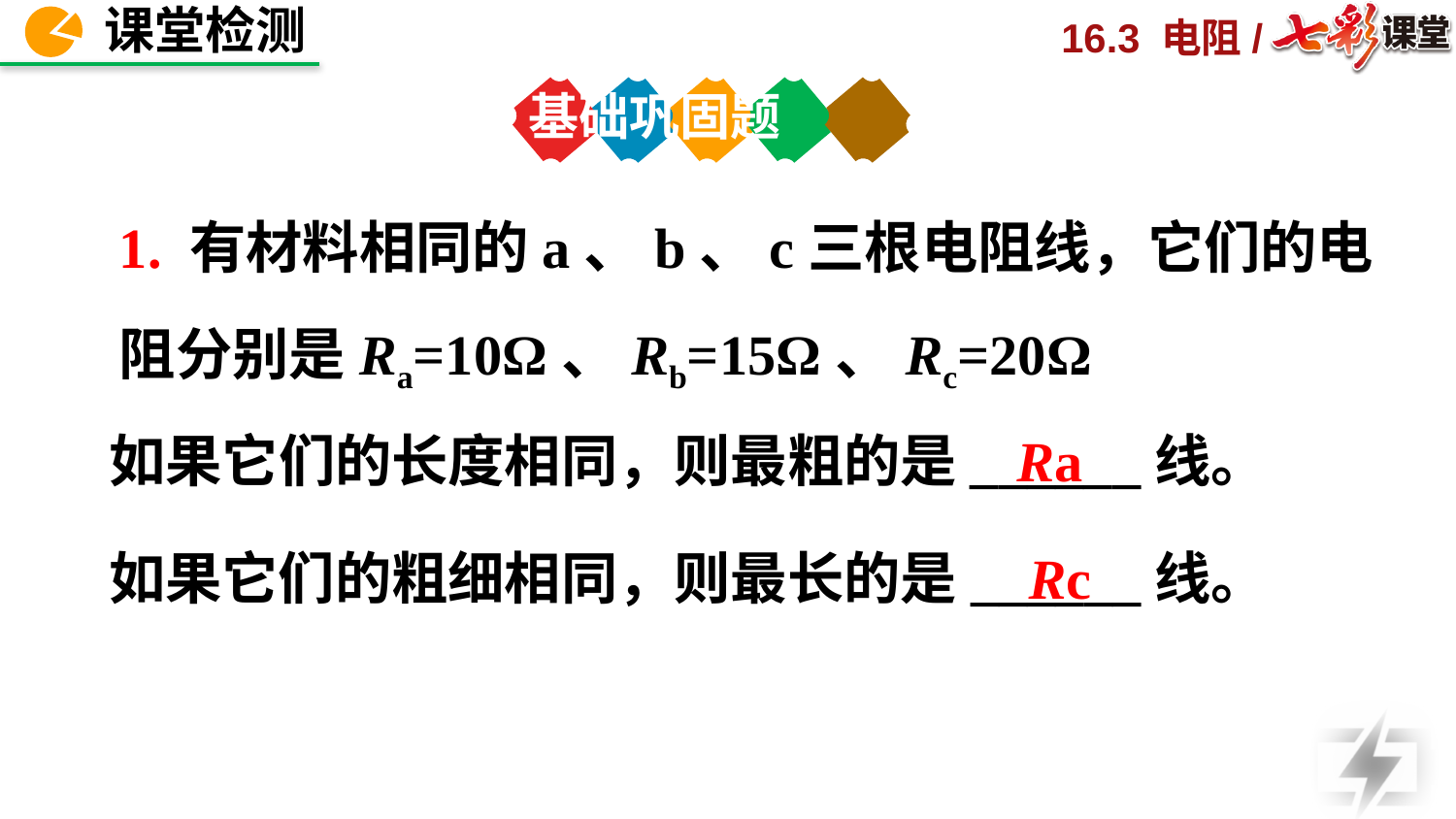

基础巩固题

1. 有材料相同的a、b、c三根电阻线，它们的电阻分别是Ra=10Ω、Rb=15Ω、Rc=20Ω
如果它们的长度相同，则最粗的是______线。
Ra
如果它们的粗细相同，则最长的是______线。
Rc